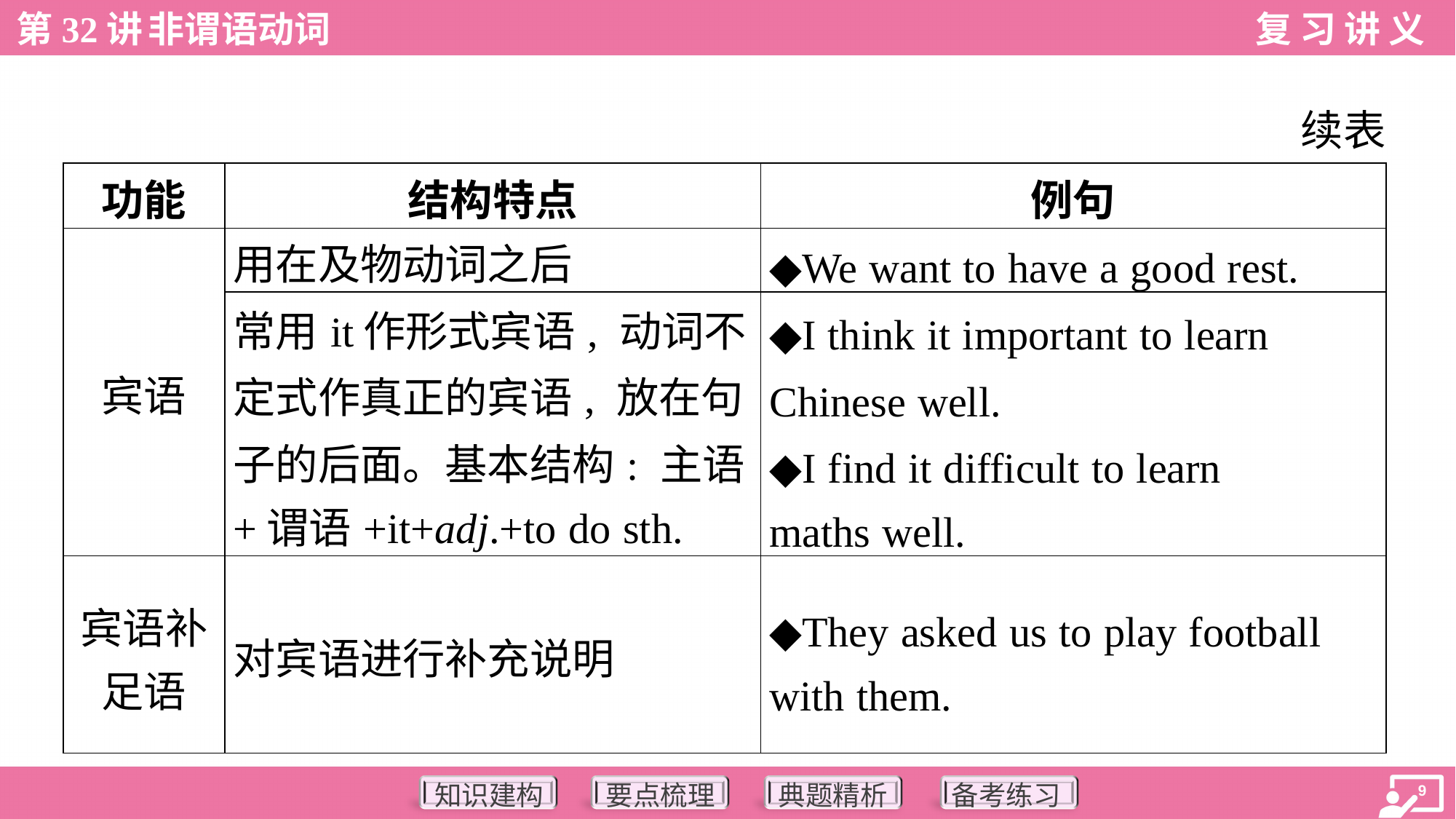

续表
| 功能 | 结构特点 | 例句 |
| --- | --- | --- |
| 宾语 | 用在及物动词之后 | ◆We want to have a good rest. |
|  | 常用it作形式宾语, 动词不 定式作真正的宾语, 放在句 子的后面。基本结构: 主语 +谓语+it+adj.+to do sth. | ◆I think it important to learn Chinese well. ◆I find it difficult to learn maths well. |
| 宾语补 足语 | 对宾语进行补充说明 | ◆They asked us to play football with them. |